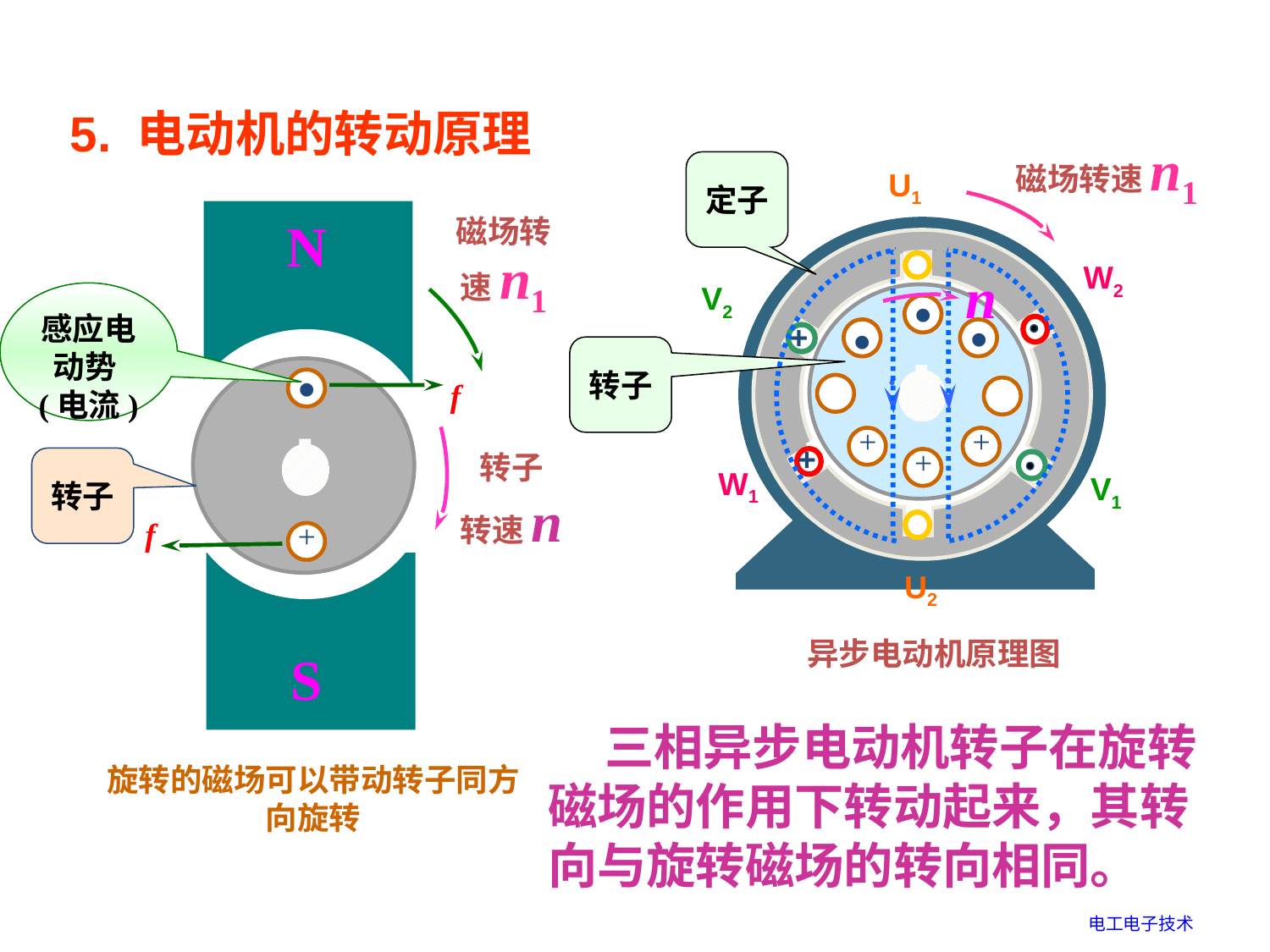

5. 电动机的转动原理
磁场转速n1
定子
U1

W2

V2

+

+

W1

V1

U2

N

S

磁场转
速n1

n
•

•
•

+
+

+

感应电动势(电流)

转子
•

f

转子
转速n

转子

f

+

异步电动机原理图
    三相异步电动机转子在旋转磁场的作用下转动起来，其转向与旋转磁场的转向相同。
旋转的磁场可以带动转子同方向旋转
电工电子技术